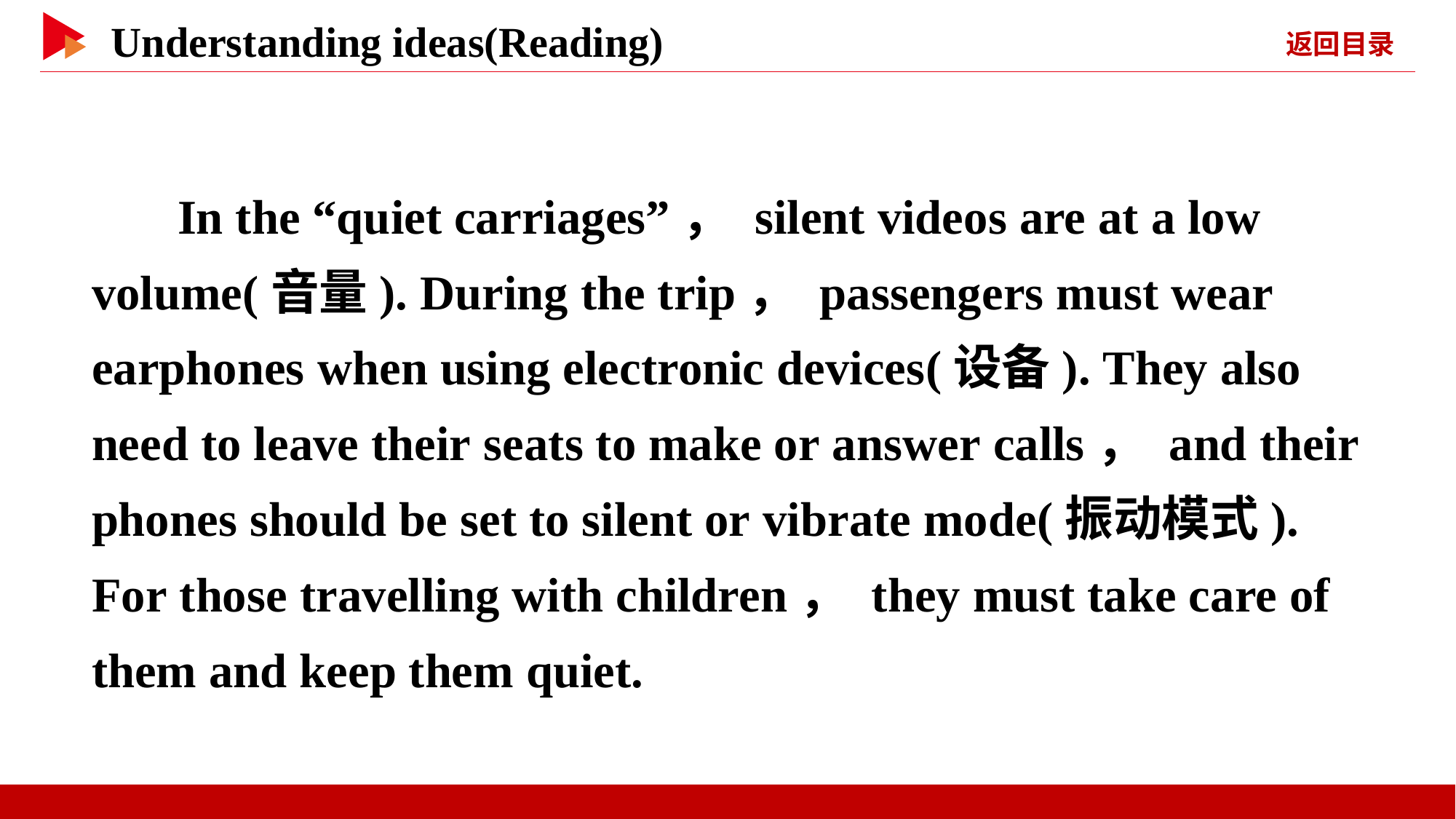

In the “quiet carriages”， silent videos are at a low volume(音量). During the trip， passengers must wear earphones when using electronic devices(设备). They also need to leave their seats to make or answer calls， and their phones should be set to silent or vibrate mode(振动模式). For those travelling with children， they must take care of them and keep them quiet.